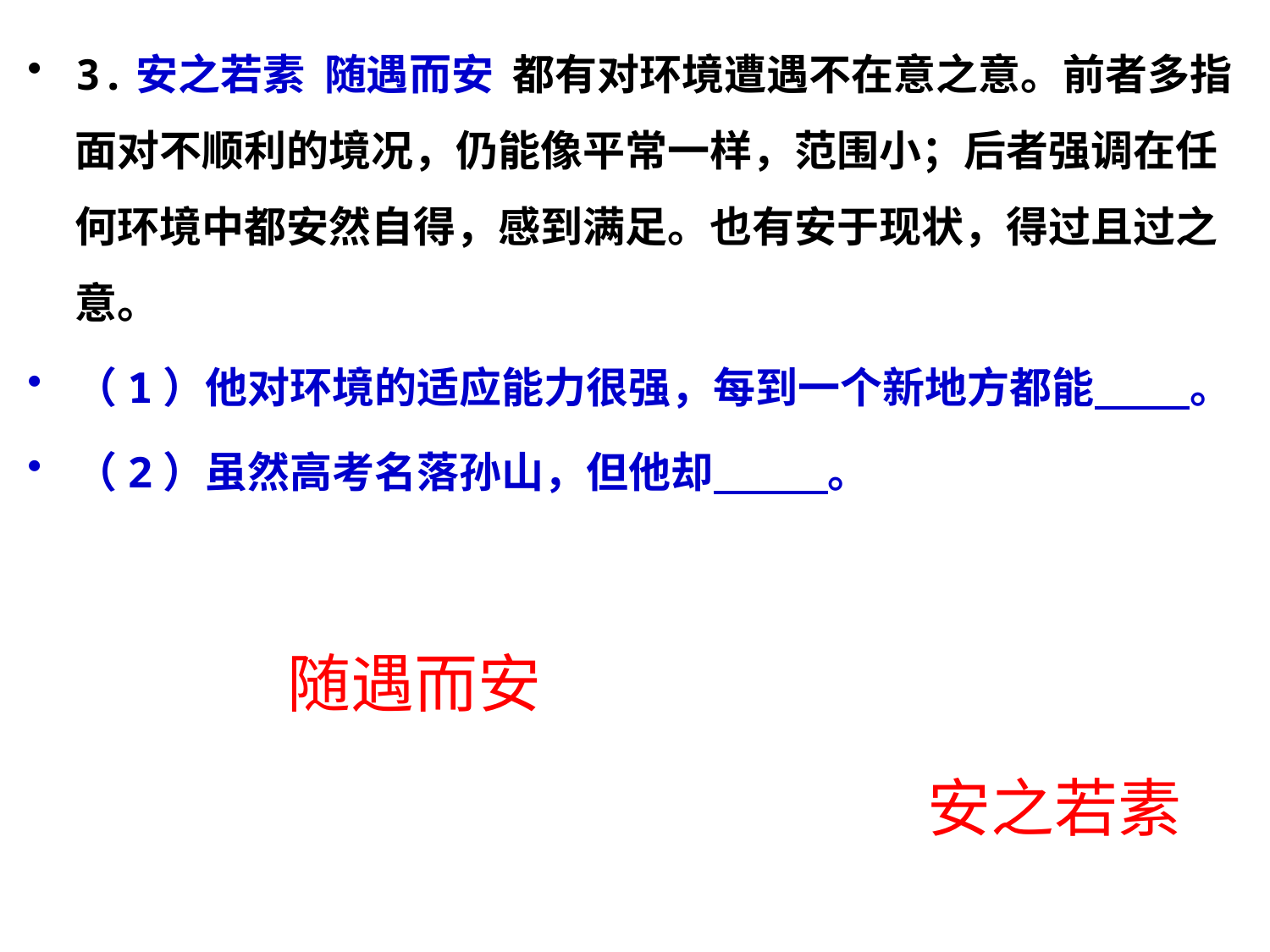

3.安之若素  随遇而安  都有对环境遭遇不在意之意。前者多指面对不顺利的境况，仍能像平常一样，范围小；后者强调在任何环境中都安然自得，感到满足。也有安于现状，得过且过之意。
（1）他对环境的适应能力很强，每到一个新地方都能          。
（2）虽然高考名落孙山，但他却            。

随遇而安
安之若素